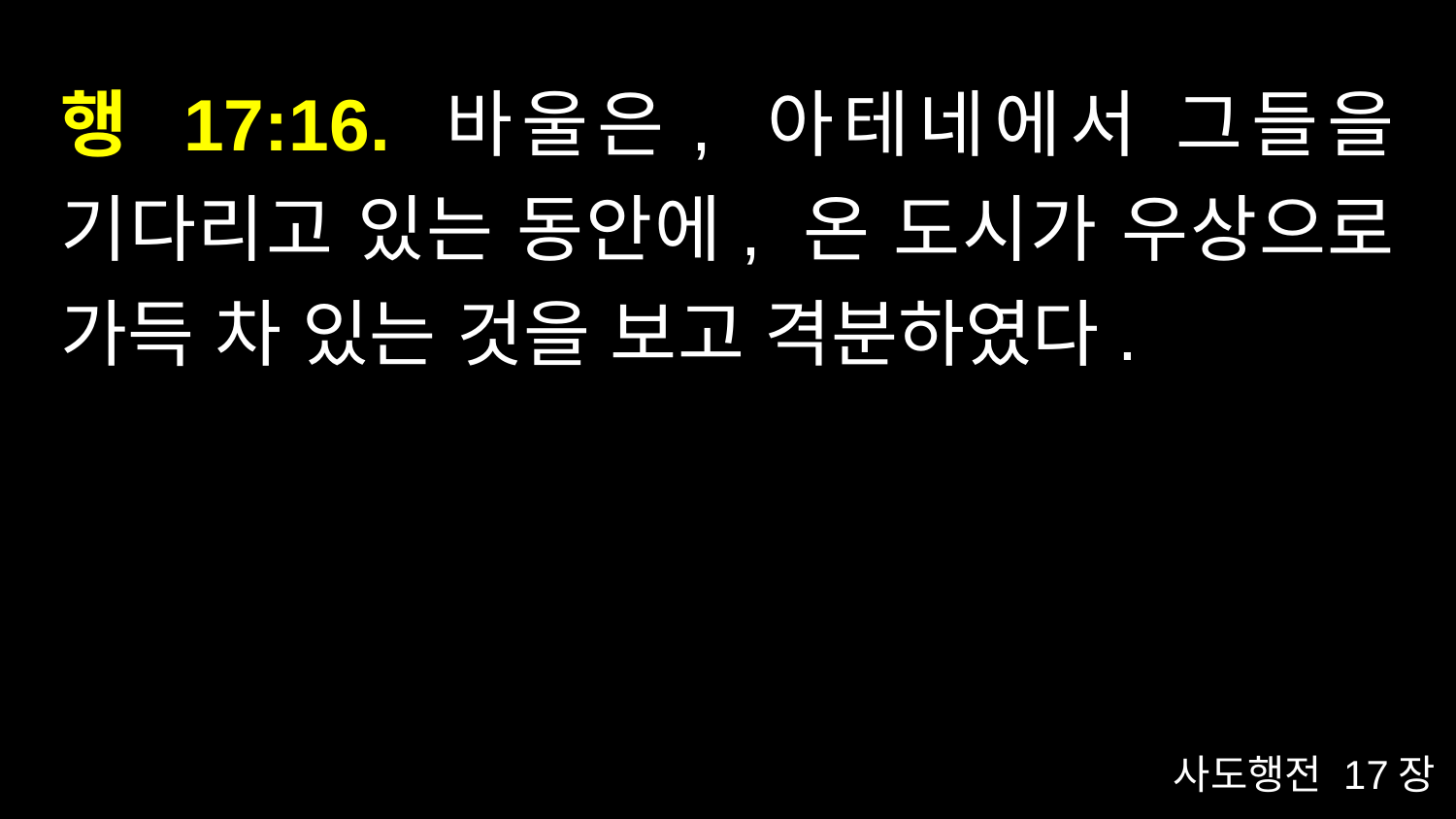

# 행 17:16. 바울은, 아테네에서 그들을 기다리고 있는 동안에, 온 도시가 우상으로 가득 차 있는 것을 보고 격분하였다.
사도행전 17장